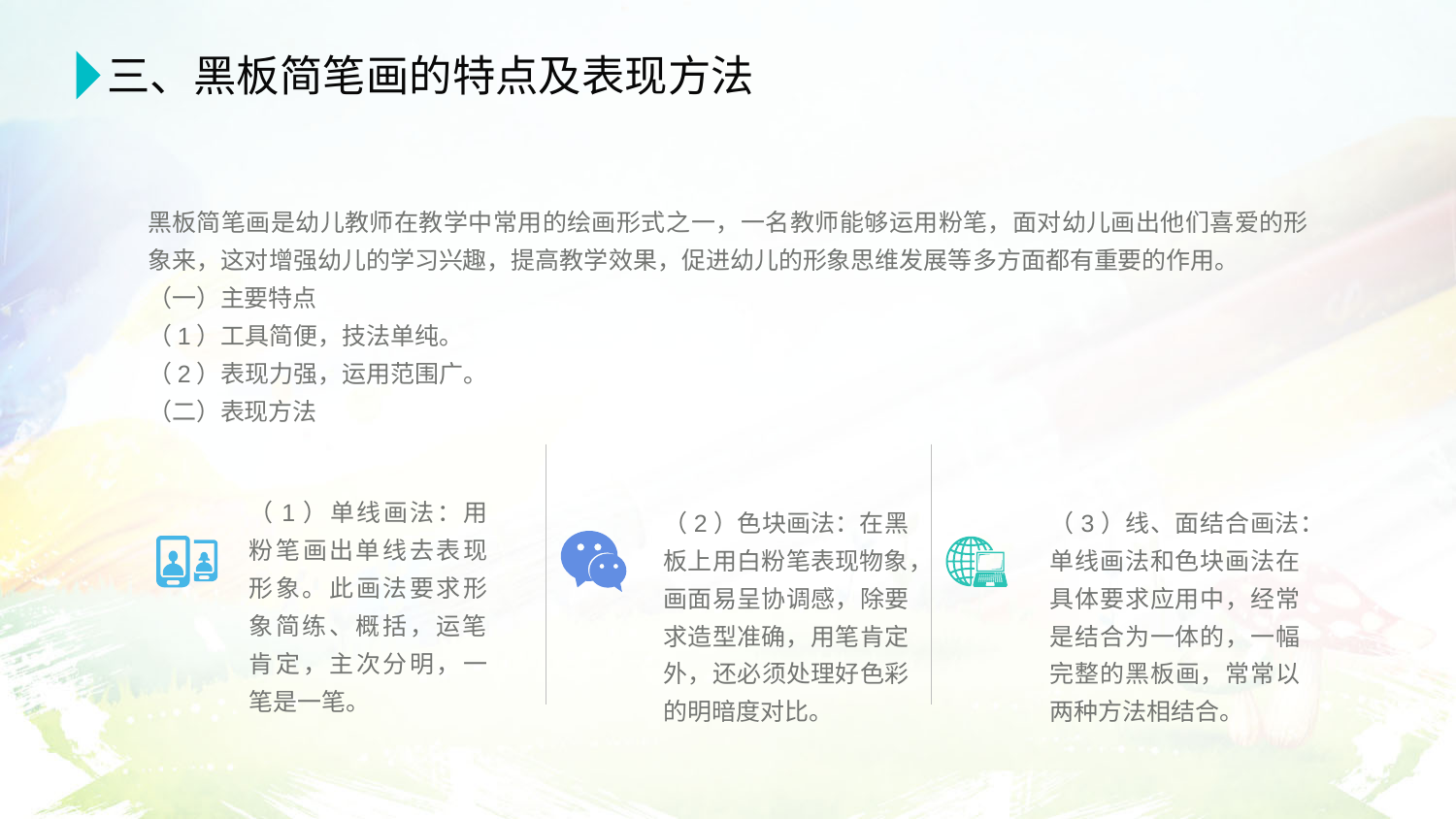

三、黑板简笔画的特点及表现方法

黑板简笔画是幼儿教师在教学中常用的绘画形式之一，一名教师能够运用粉笔，面对幼儿画出他们喜爱的形象来，这对增强幼儿的学习兴趣，提高教学效果，促进幼儿的形象思维发展等多方面都有重要的作用。
（一）主要特点
（1）工具简便，技法单纯。
（2）表现力强，运用范围广。
（二）表现方法
（1）单线画法：用粉笔画出单线去表现形象。此画法要求形象简练、概括，运笔肯定，主次分明，一笔是一笔。
（2）色块画法：在黑板上用白粉笔表现物象，画面易呈协调感，除要求造型准确，用笔肯定外，还必须处理好色彩的明暗度对比。
（3）线、面结合画法：单线画法和色块画法在具体要求应用中，经常是结合为一体的，一幅完整的黑板画，常常以两种方法相结合。